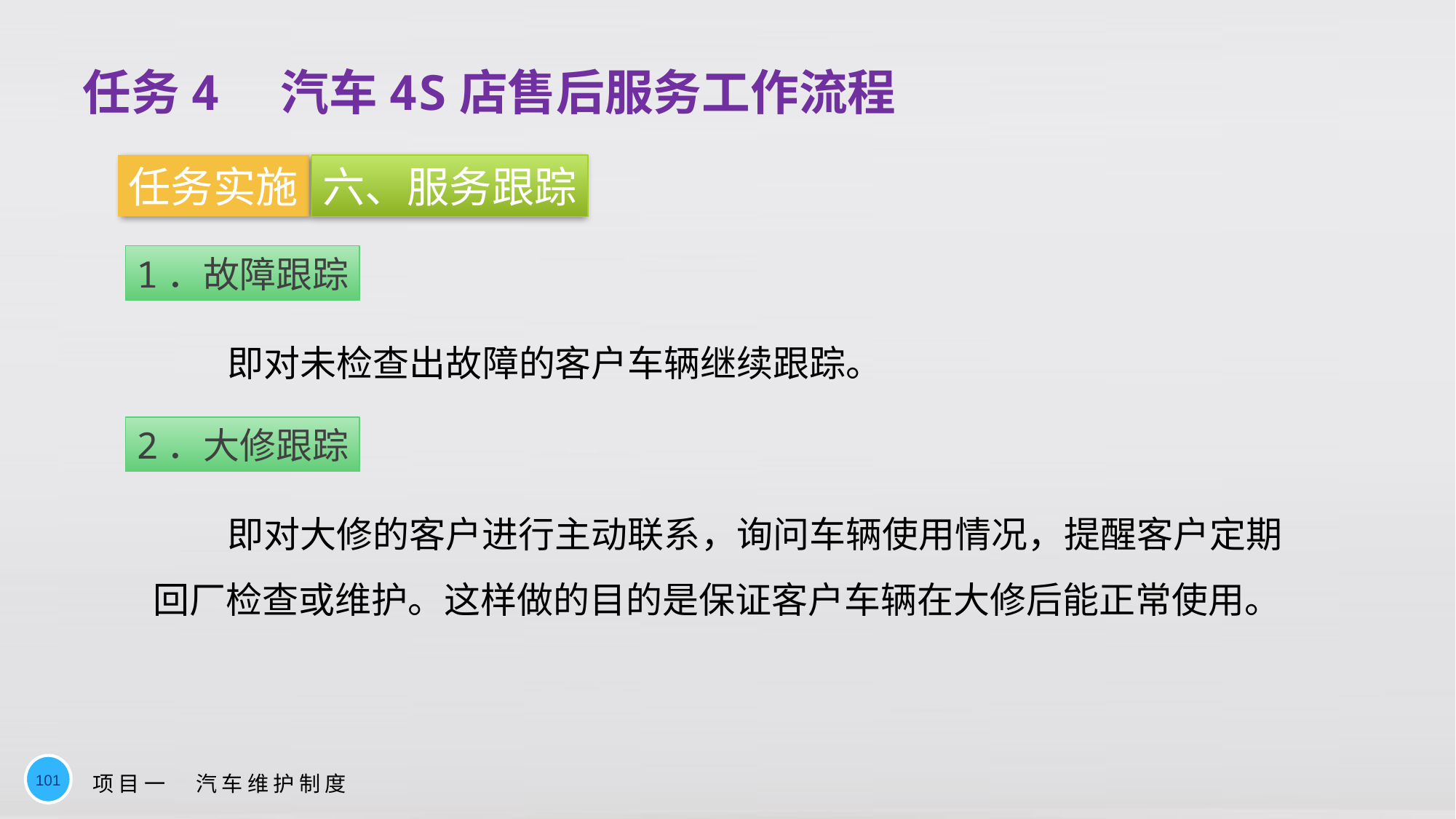

任务4　汽车4S店售后服务工作流程
任务实施
六、服务跟踪
1．故障跟踪
即对未检查出故障的客户车辆继续跟踪。
2．大修跟踪
即对大修的客户进行主动联系，询问车辆使用情况，提醒客户定期回厂检查或维护。这样做的目的是保证客户车辆在大修后能正常使用。
101